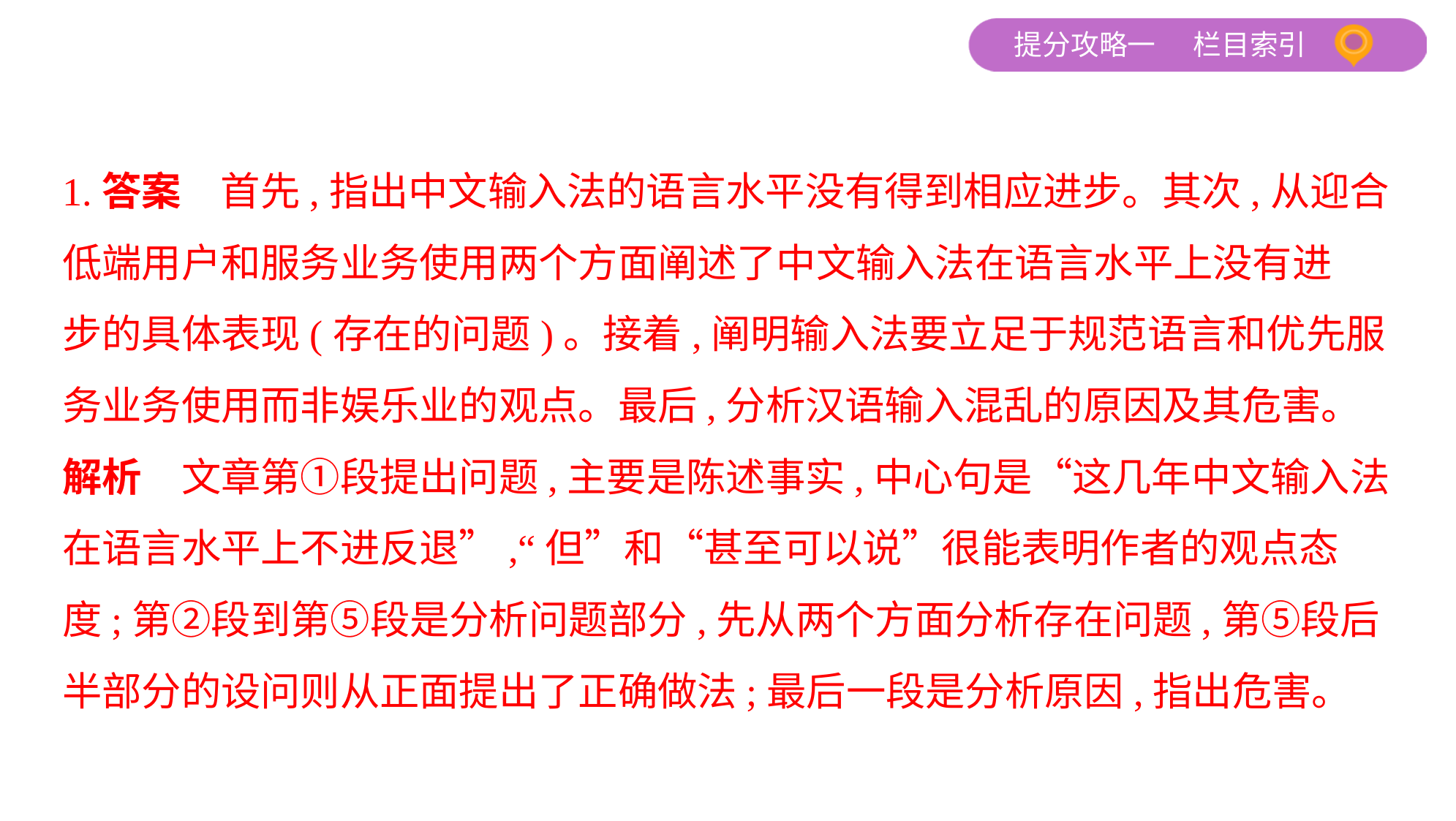

1.答案　首先,指出中文输入法的语言水平没有得到相应进步。其次,从迎合
低端用户和服务业务使用两个方面阐述了中文输入法在语言水平上没有进
步的具体表现(存在的问题)。接着,阐明输入法要立足于规范语言和优先服
务业务使用而非娱乐业的观点。最后,分析汉语输入混乱的原因及其危害。
解析　文章第①段提出问题,主要是陈述事实,中心句是“这几年中文输入法
在语言水平上不进反退”,“但”和“甚至可以说”很能表明作者的观点态
度;第②段到第⑤段是分析问题部分,先从两个方面分析存在问题,第⑤段后
半部分的设问则从正面提出了正确做法;最后一段是分析原因,指出危害。